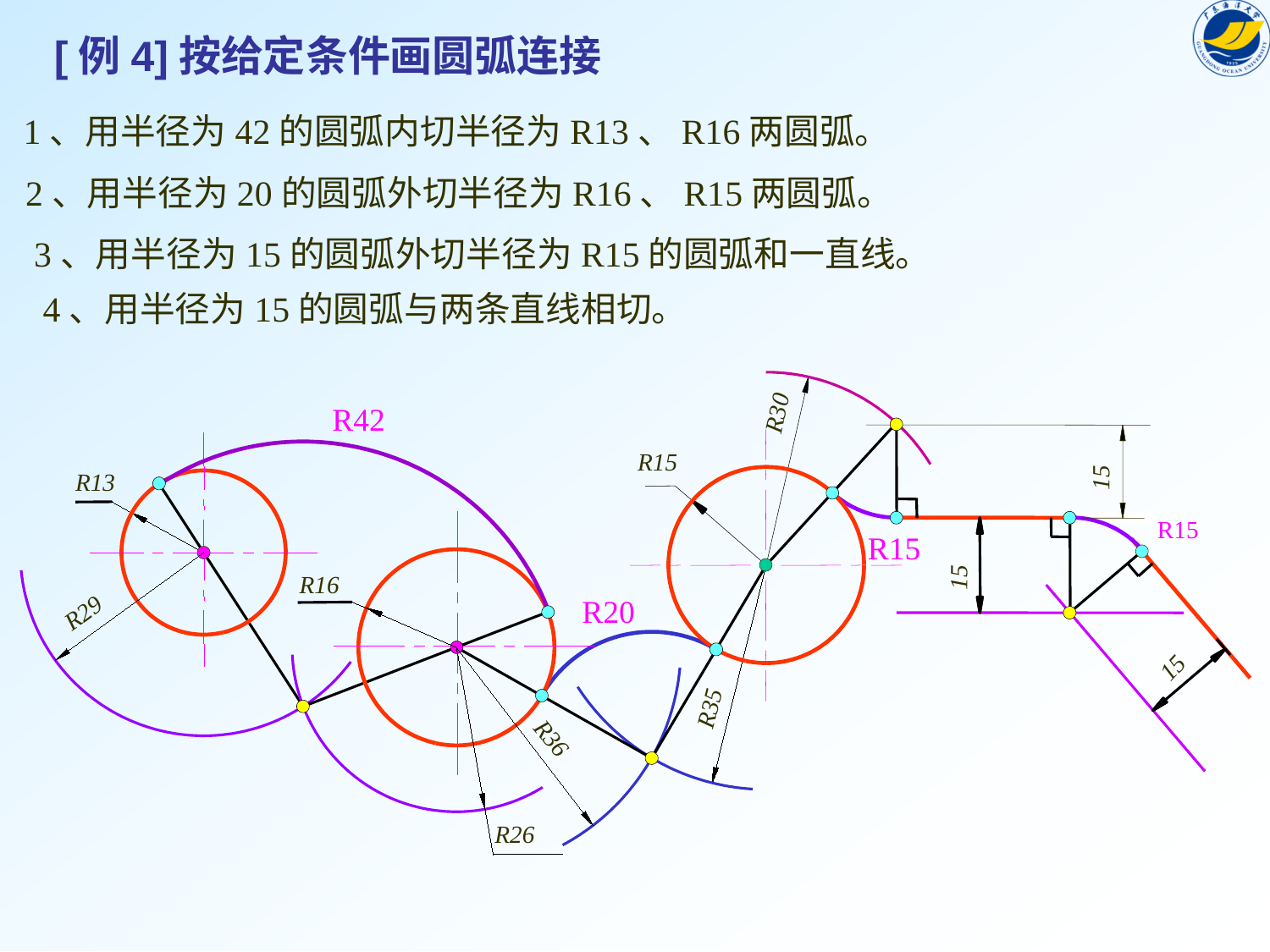

[例4]按给定条件画圆弧连接
1、用半径为42的圆弧内切半径为R13、R16两圆弧。
2、用半径为20的圆弧外切半径为R16、R15两圆弧。
3、用半径为15的圆弧外切半径为R15的圆弧和一直线。
4、用半径为15的圆弧与两条直线相切。

R30

R42

15

R15

R13

R15

R15

15

R29

R16

R35

15

R20

R36

R26